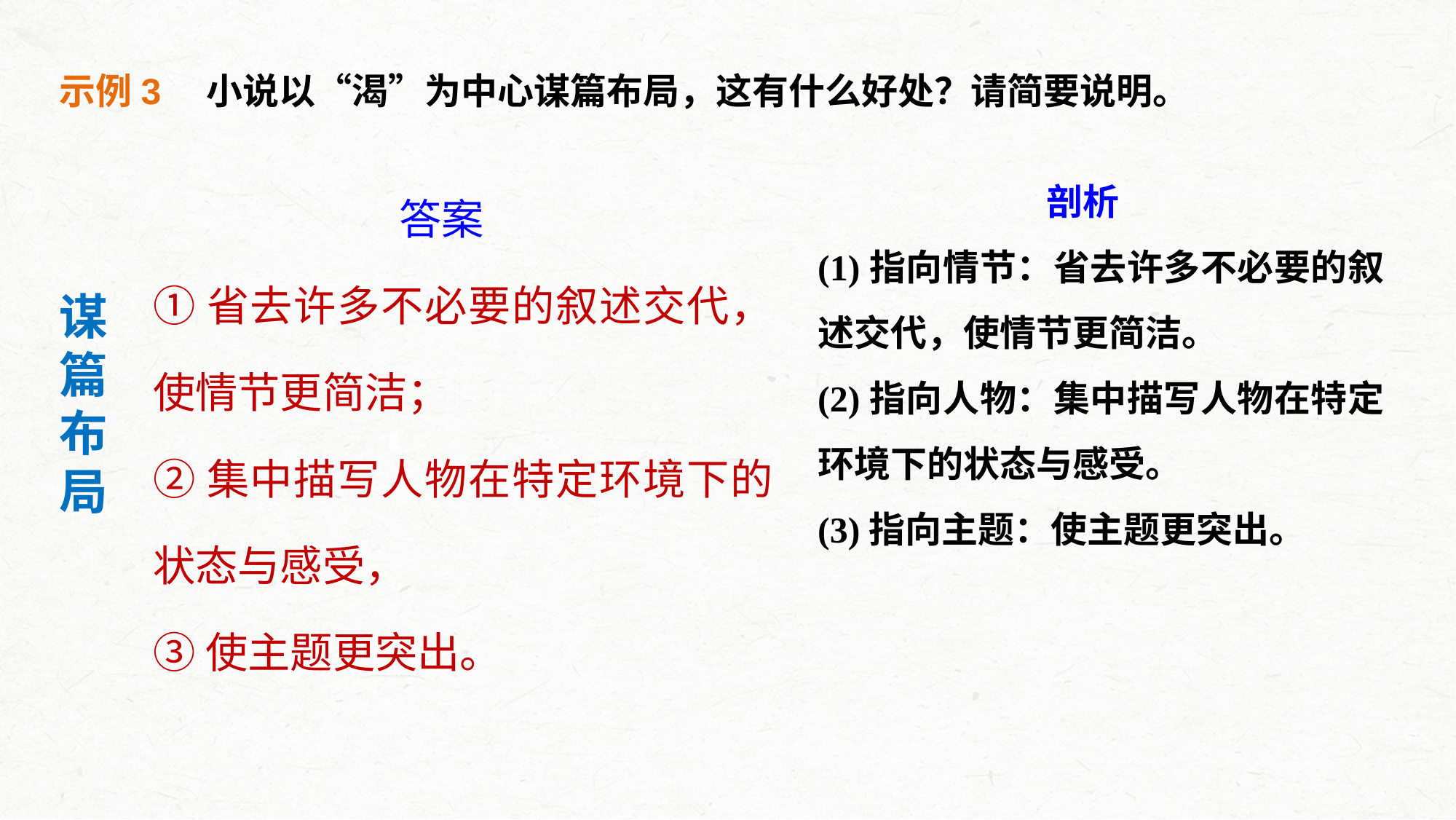

示例3　小说以“渴”为中心谋篇布局，这有什么好处？请简要说明。
答案
①省去许多不必要的叙述交代，使情节更简洁；
②集中描写人物在特定环境下的状态与感受，
③使主题更突出。
剖析
(1)指向情节：省去许多不必要的叙述交代，使情节更简洁。
(2)指向人物：集中描写人物在特定环境下的状态与感受。
(3)指向主题：使主题更突出。

谋
篇
布
局